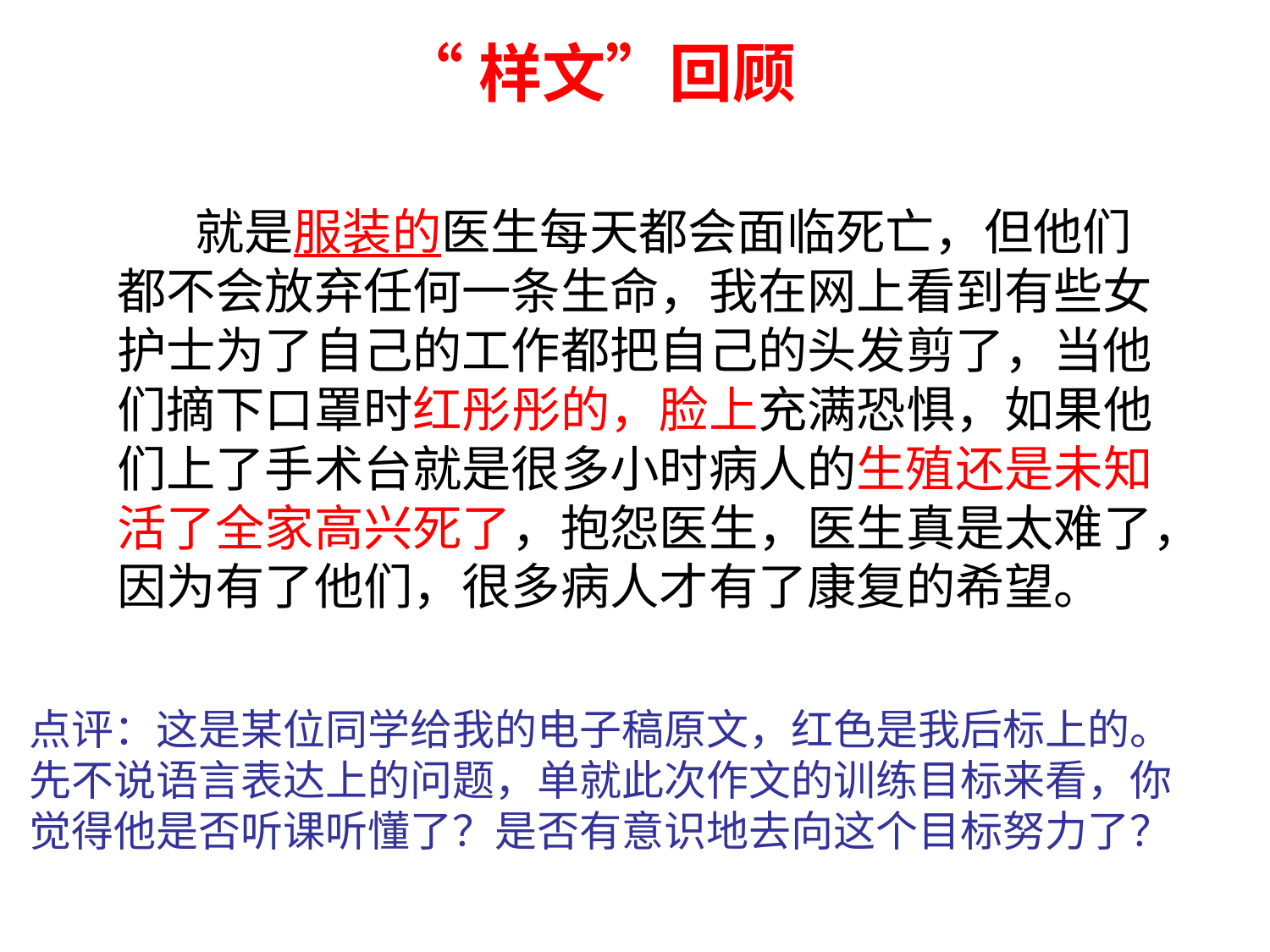

“样文”回顾
      就是服装的医生每天都会面临死亡，但他们都不会放弃任何一条生命，我在网上看到有些女护士为了自己的工作都把自己的头发剪了，当他们摘下口罩时红彤彤的，脸上充满恐惧，如果他们上了手术台就是很多小时病人的生殖还是未知活了全家高兴死了，抱怨医生，医生真是太难了，因为有了他们，很多病人才有了康复的希望。

点评：这是某位同学给我的电子稿原文，红色是我后标上的。先不说语言表达上的问题，单就此次作文的训练目标来看，你觉得他是否听课听懂了？是否有意识地去向这个目标努力了？